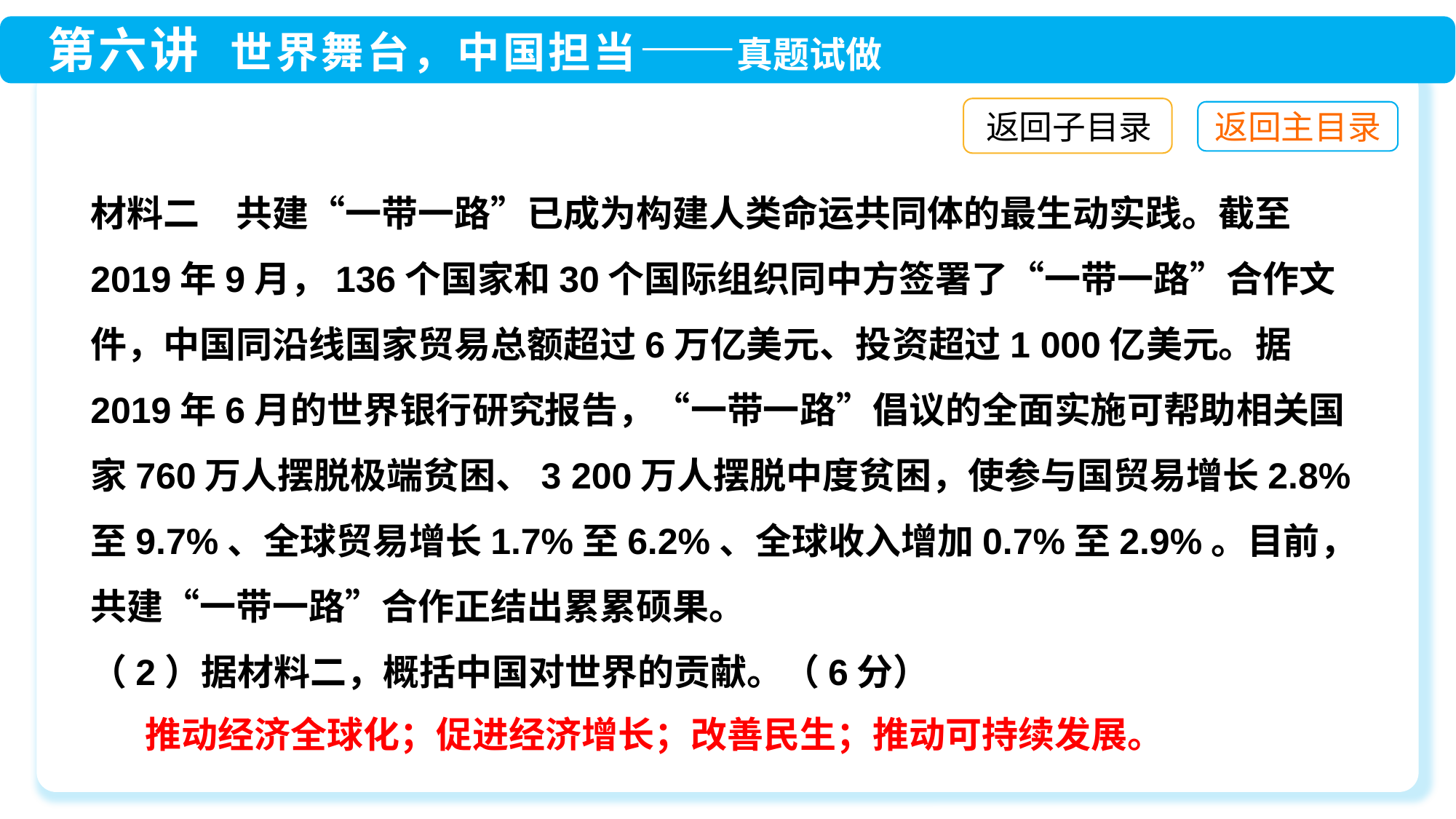

返回子目录
材料二　共建“一带一路”已成为构建人类命运共同体的最生动实践。截至2019年9月，136个国家和30个国际组织同中方签署了“一带一路”合作文件，中国同沿线国家贸易总额超过6万亿美元、投资超过1 000亿美元。据2019年6月的世界银行研究报告，“一带一路”倡议的全面实施可帮助相关国家760万人摆脱极端贫困、3 200万人摆脱中度贫困，使参与国贸易增长2.8%至9.7%、全球贸易增长1.7%至6.2%、全球收入增加0.7%至2.9%。目前，共建“一带一路”合作正结出累累硕果。
（2）据材料二，概括中国对世界的贡献。（6分）
推动经济全球化；促进经济增长；改善民生；推动可持续发展。